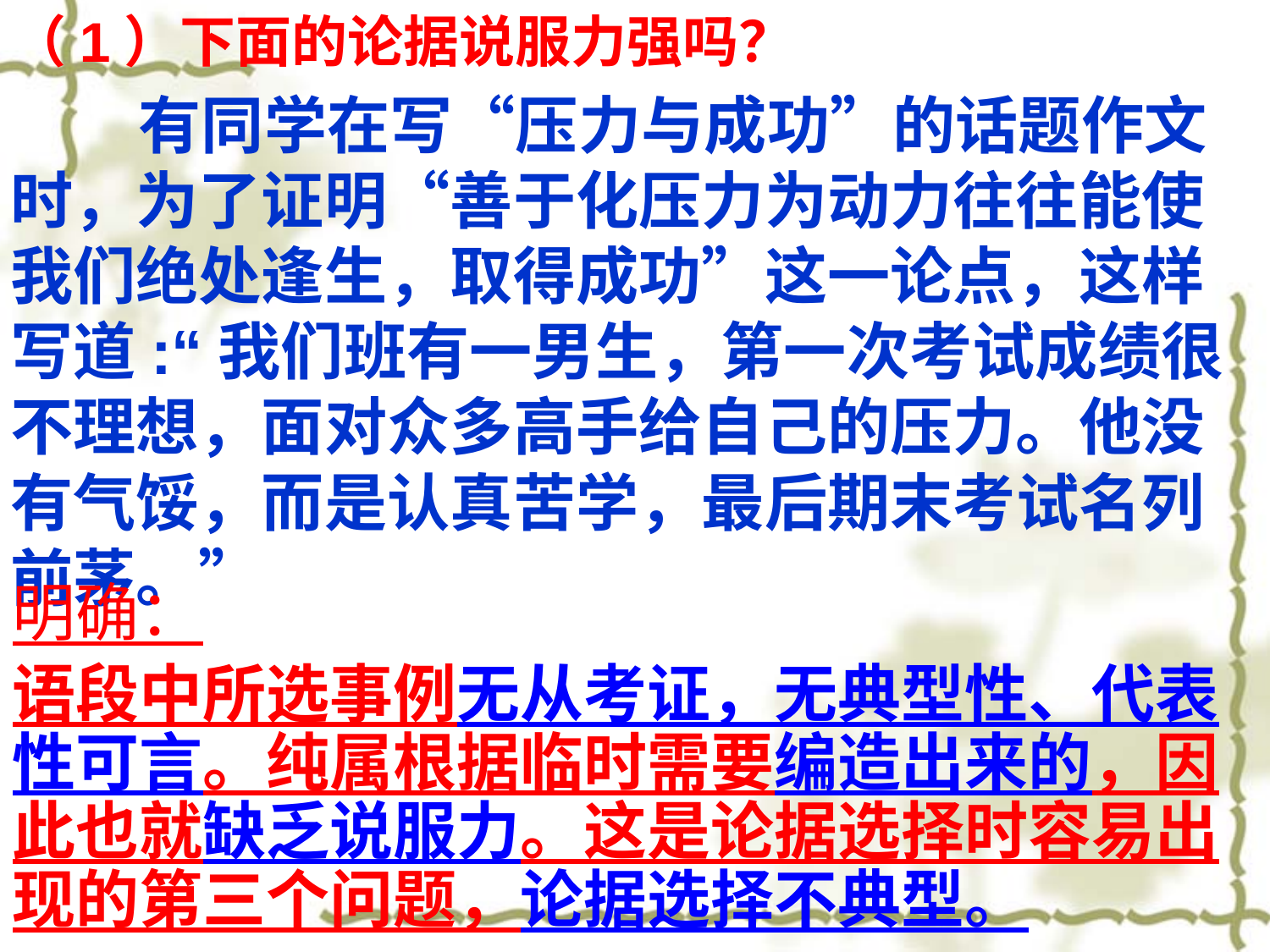

（1）下面的论据说服力强吗？
        有同学在写“压力与成功”的话题作文时，为了证明“善于化压力为动力往往能使我们绝处逢生，取得成功”这一论点，这样写道:“我们班有一男生，第一次考试成绩很不理想，面对众多高手给自己的压力。他没有气馁，而是认真苦学，最后期末考试名列前茅。”

明确：
语段中所选事例无从考证，无典型性、代表性可言。纯属根据临时需要编造出来的，因此也就缺乏说服力。这是论据选择时容易出现的第三个问题，论据选择不典型。